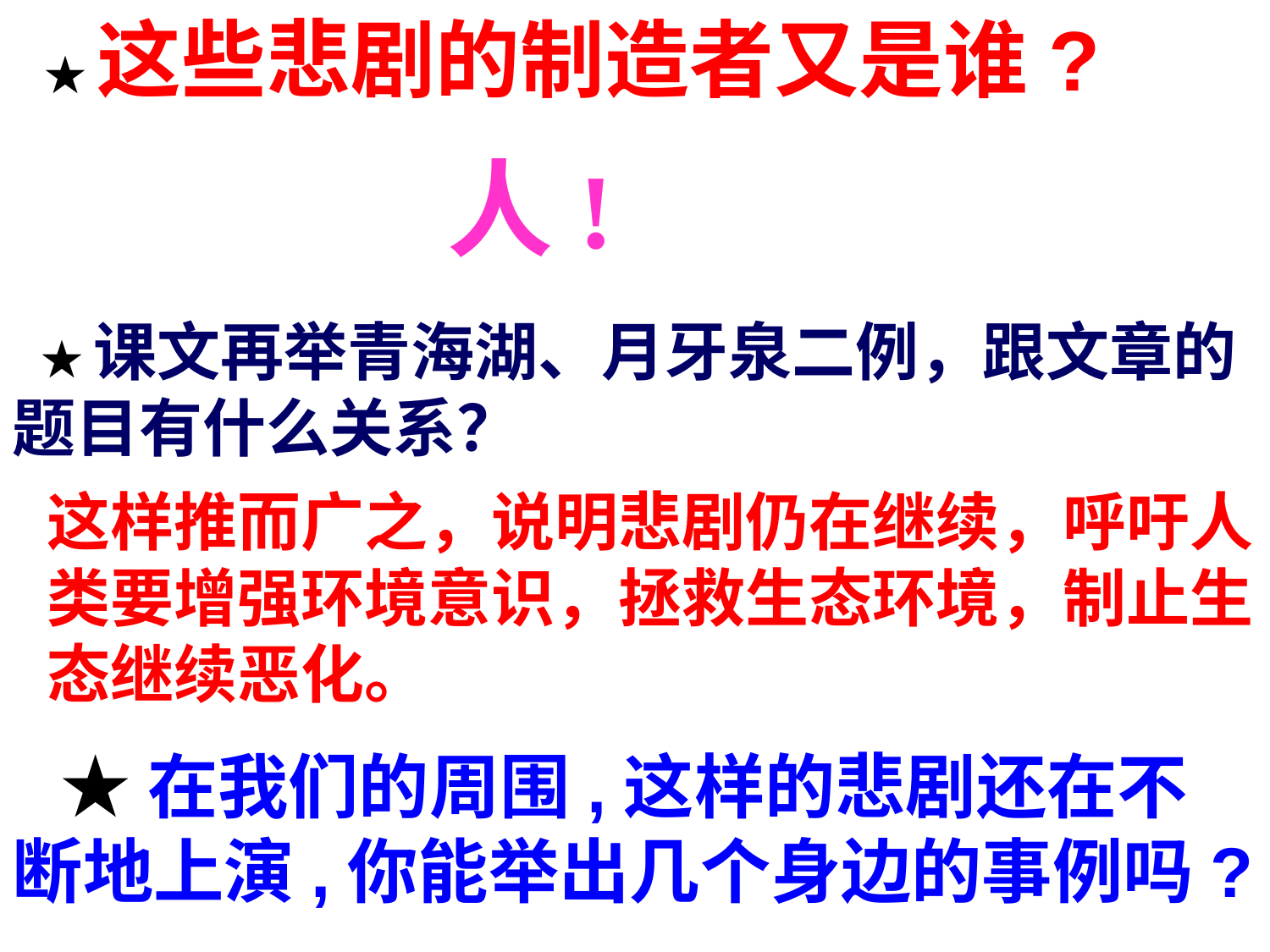

★这些悲剧的制造者又是谁?
人!
  ★课文再举青海湖、月牙泉二例，跟文章的题目有什么关系？
这样推而广之，说明悲剧仍在继续，呼吁人类要增强环境意识，拯救生态环境，制止生态继续恶化。
   ★在我们的周围,这样的悲剧还在不断地上演,你能举出几个身边的事例吗?